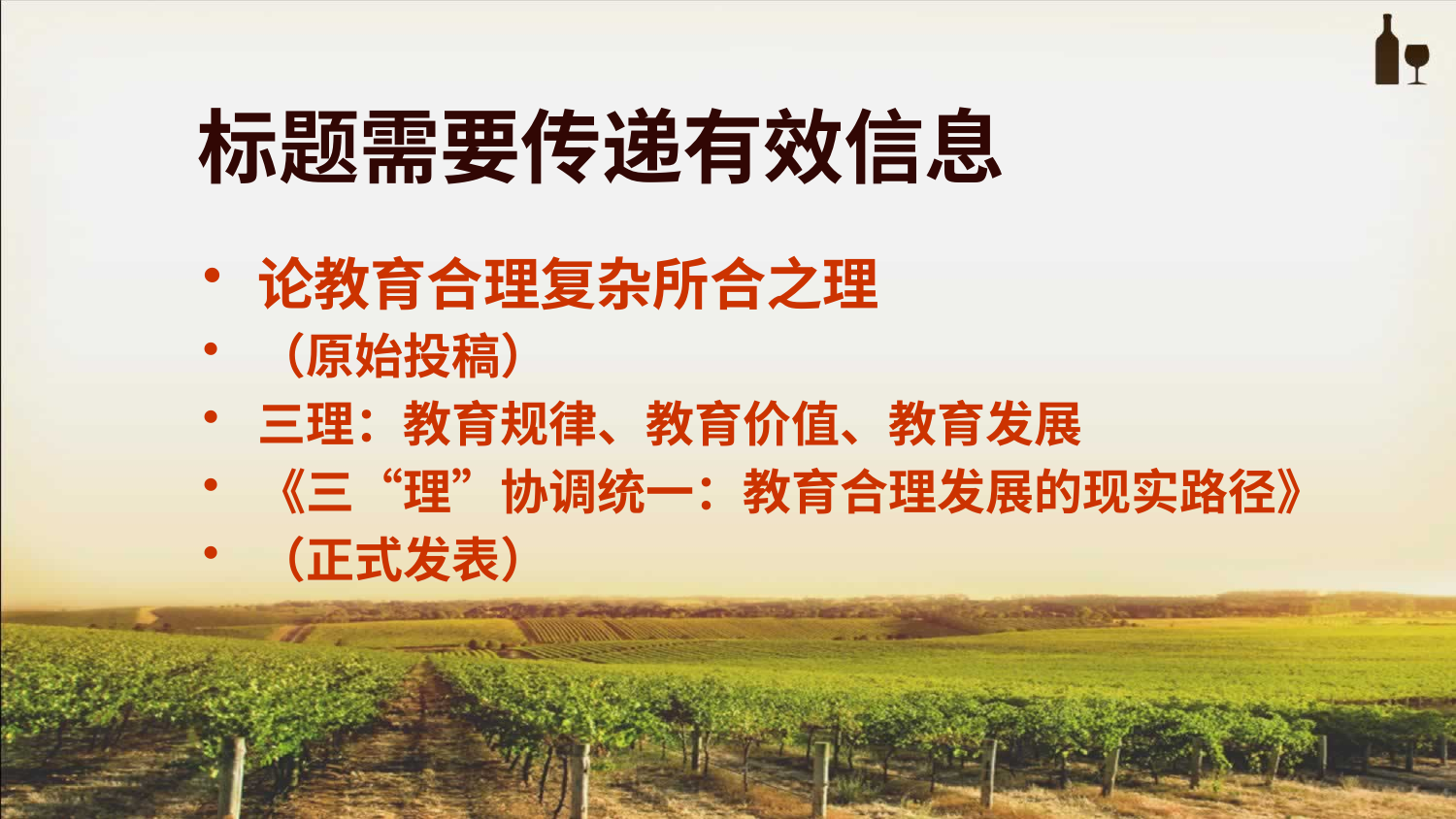

标题需要传递有效信息
论教育合理复杂所合之理
（原始投稿）
三理：教育规律、教育价值、教育发展
《三“理”协调统一：教育合理发展的现实路径》
（正式发表）